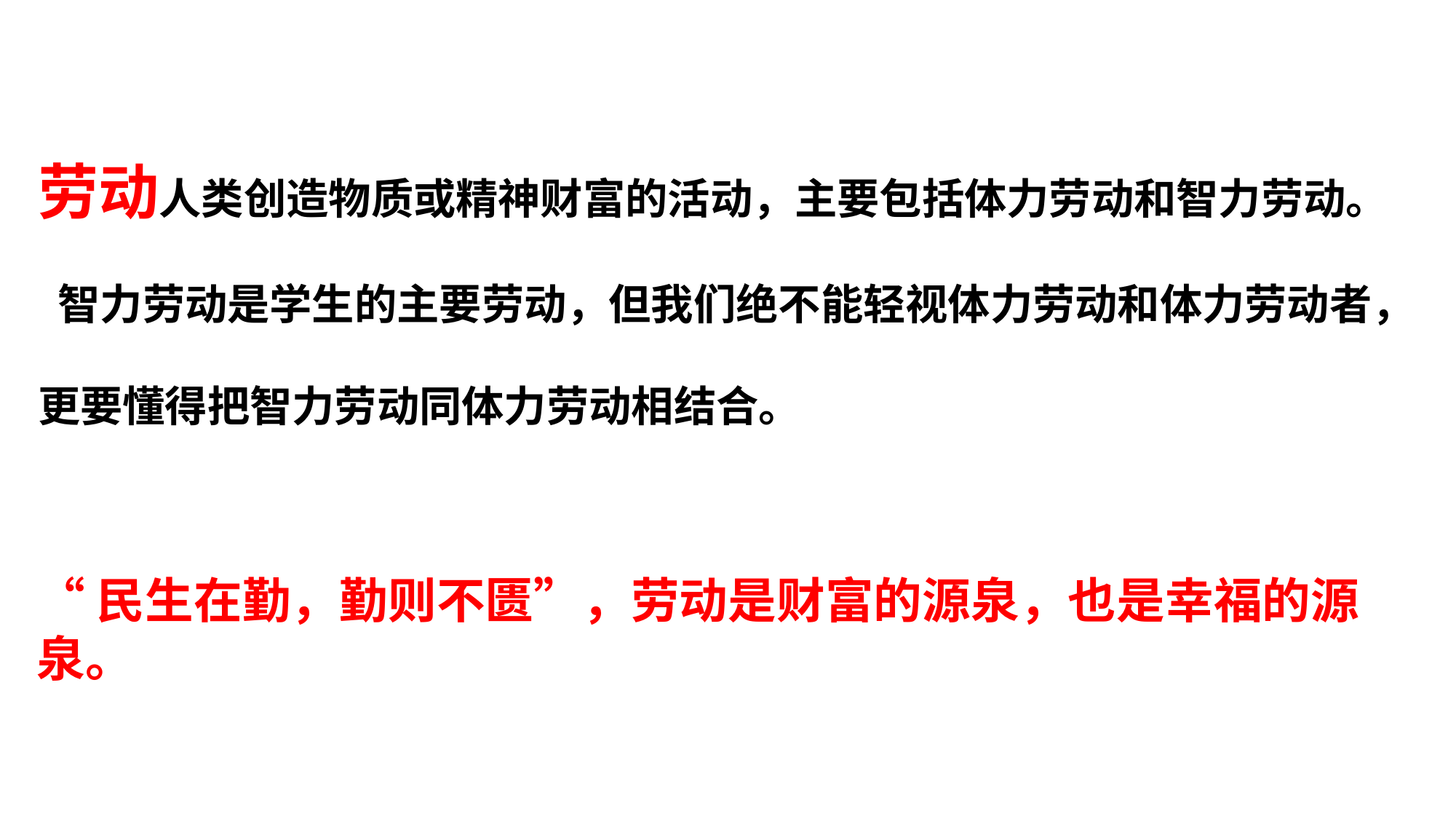

劳动人类创造物质或精神财富的活动，主要包括体力劳动和智力劳动。
 智力劳动是学生的主要劳动，但我们绝不能轻视体力劳动和体力劳动者，更要懂得把智力劳动同体力劳动相结合。
“民生在勤，勤则不匮”，劳动是财富的源泉，也是幸福的源泉。